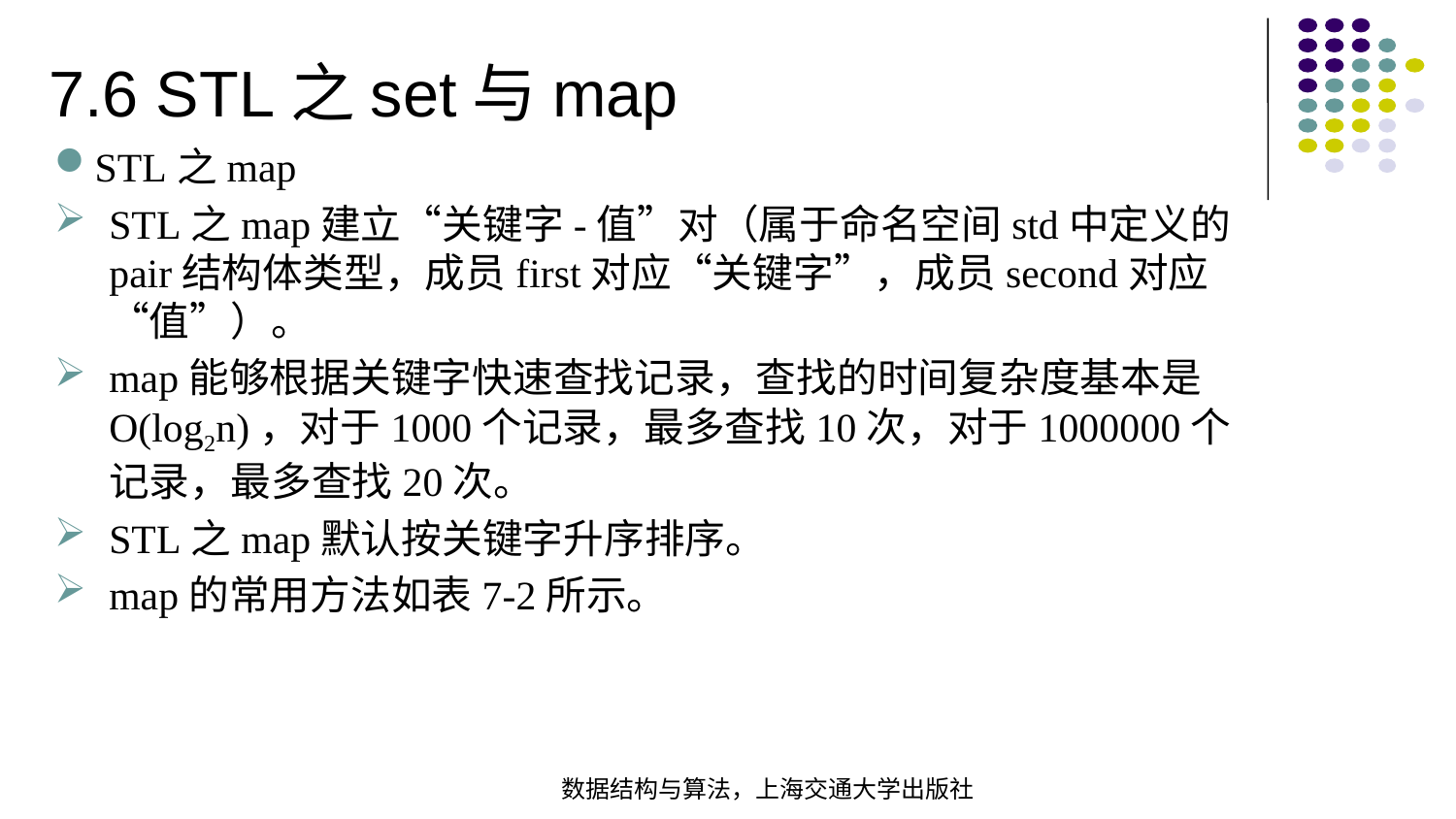

7.6 STL之set与map
STL之map
STL之map建立“关键字-值”对（属于命名空间std中定义的pair结构体类型，成员first对应“关键字”，成员second对应“值”）。
map能够根据关键字快速查找记录，查找的时间复杂度基本是O(log2n)，对于1000个记录，最多查找10次，对于1000000个记录，最多查找20次。
STL之map默认按关键字升序排序。
map的常用方法如表7-2所示。